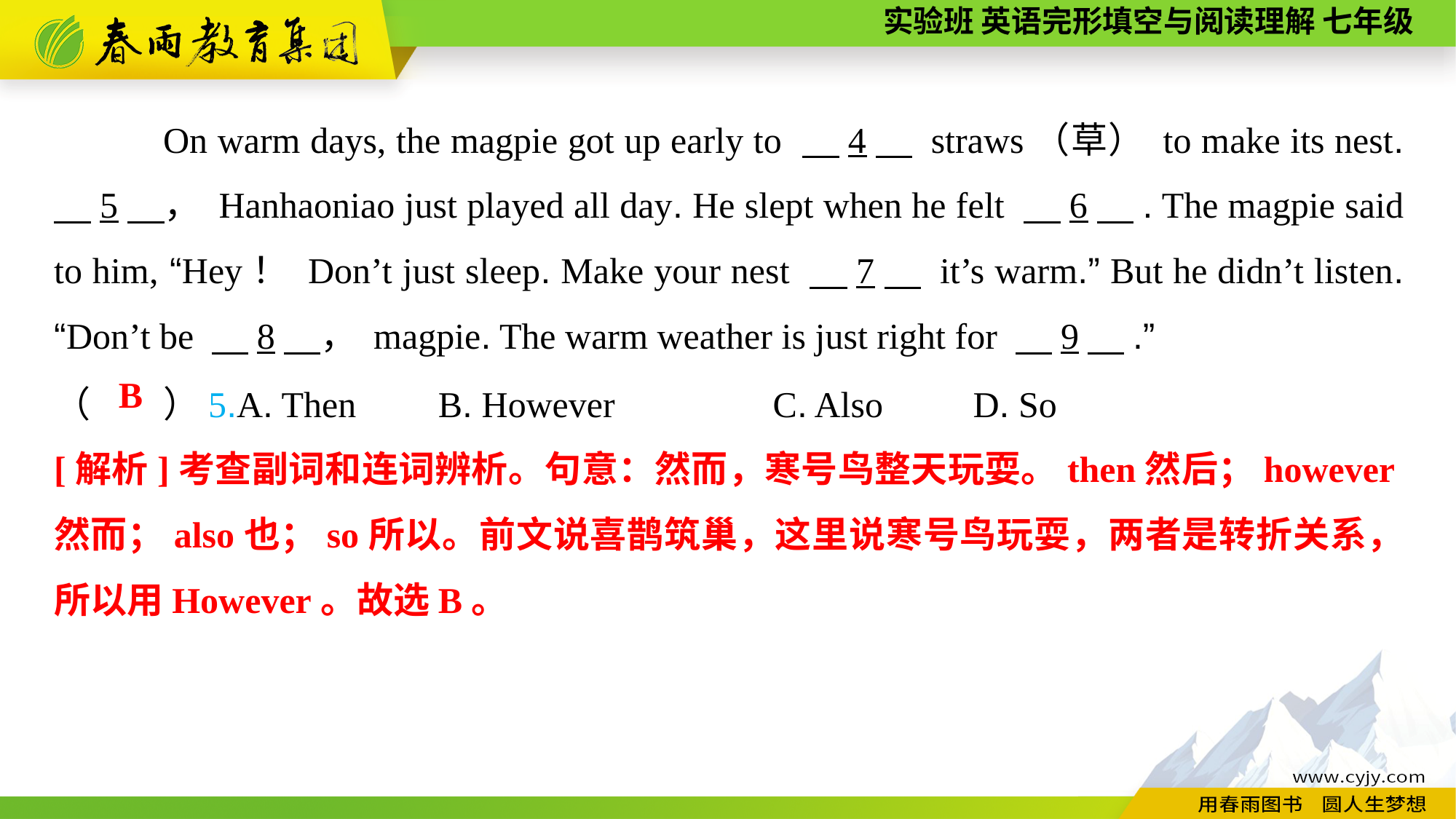

On warm days, the magpie got up early to 　4　 straws（草） to make its nest. 　5　， Hanhaoniao just played all day. He slept when he felt 　6　. The magpie said to him, “Hey！ Don’t just sleep. Make your nest 　7　 it’s warm.” But he didn’t listen. “Don’t be 　8　， magpie. The warm weather is just right for 　9　.”
（　　）5.A. Then         B. However	       C. Also	     D. So
B
[解析]考查副词和连词辨析。句意：然而，寒号鸟整天玩耍。then然后；however然而；also也；so所以。前文说喜鹊筑巢，这里说寒号鸟玩耍，两者是转折关系，所以用However。故选B。